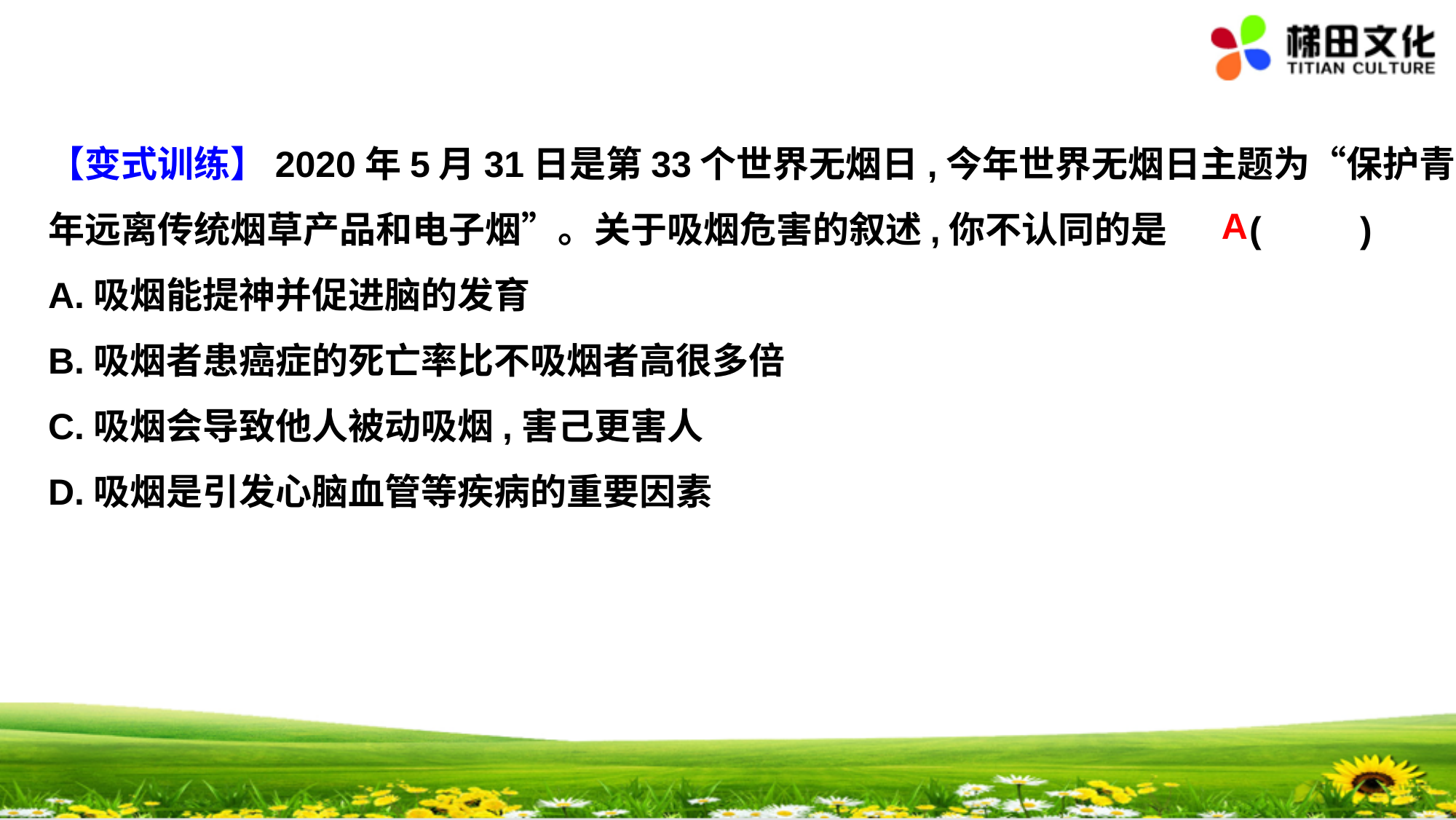

【变式训练】2020年5月31日是第33个世界无烟日,今年世界无烟日主题为“保护青少
年远离传统烟草产品和电子烟”。关于吸烟危害的叙述,你不认同的是	(　 　)
A.吸烟能提神并促进脑的发育
B.吸烟者患癌症的死亡率比不吸烟者高很多倍
C.吸烟会导致他人被动吸烟,害己更害人
D.吸烟是引发心脑血管等疾病的重要因素
A